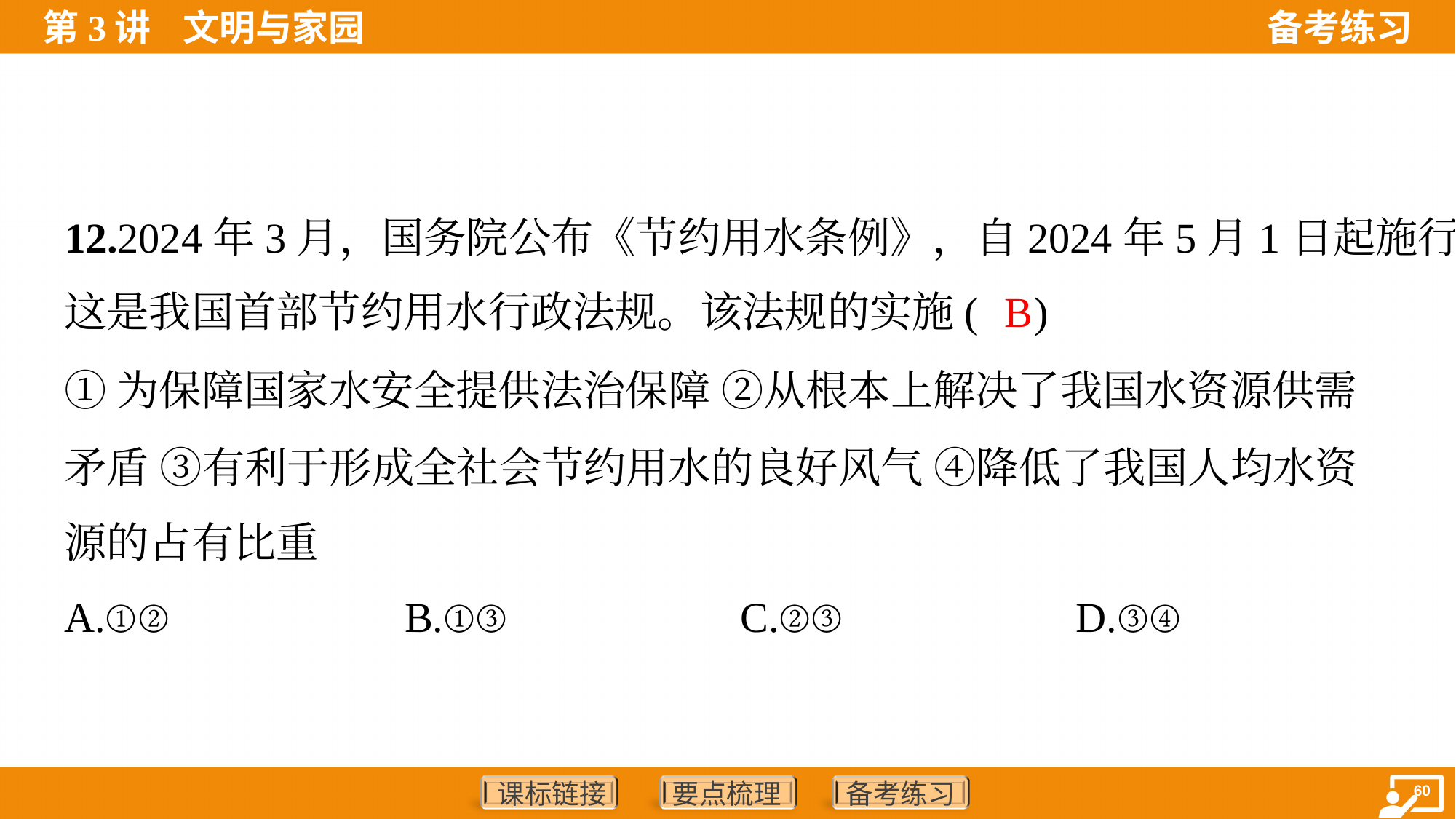

12.2024年3月，国务院公布《节约用水条例》，自2024年5月1日起施行。
这是我国首部节约用水行政法规。该法规的实施(     )
B
①为保障国家水安全提供法治保障 ②从根本上解决了我国水资源供需
矛盾 ③有利于形成全社会节约用水的良好风气 ④降低了我国人均水资
源的占有比重
A.①②	B.①③	C.②③	D.③④